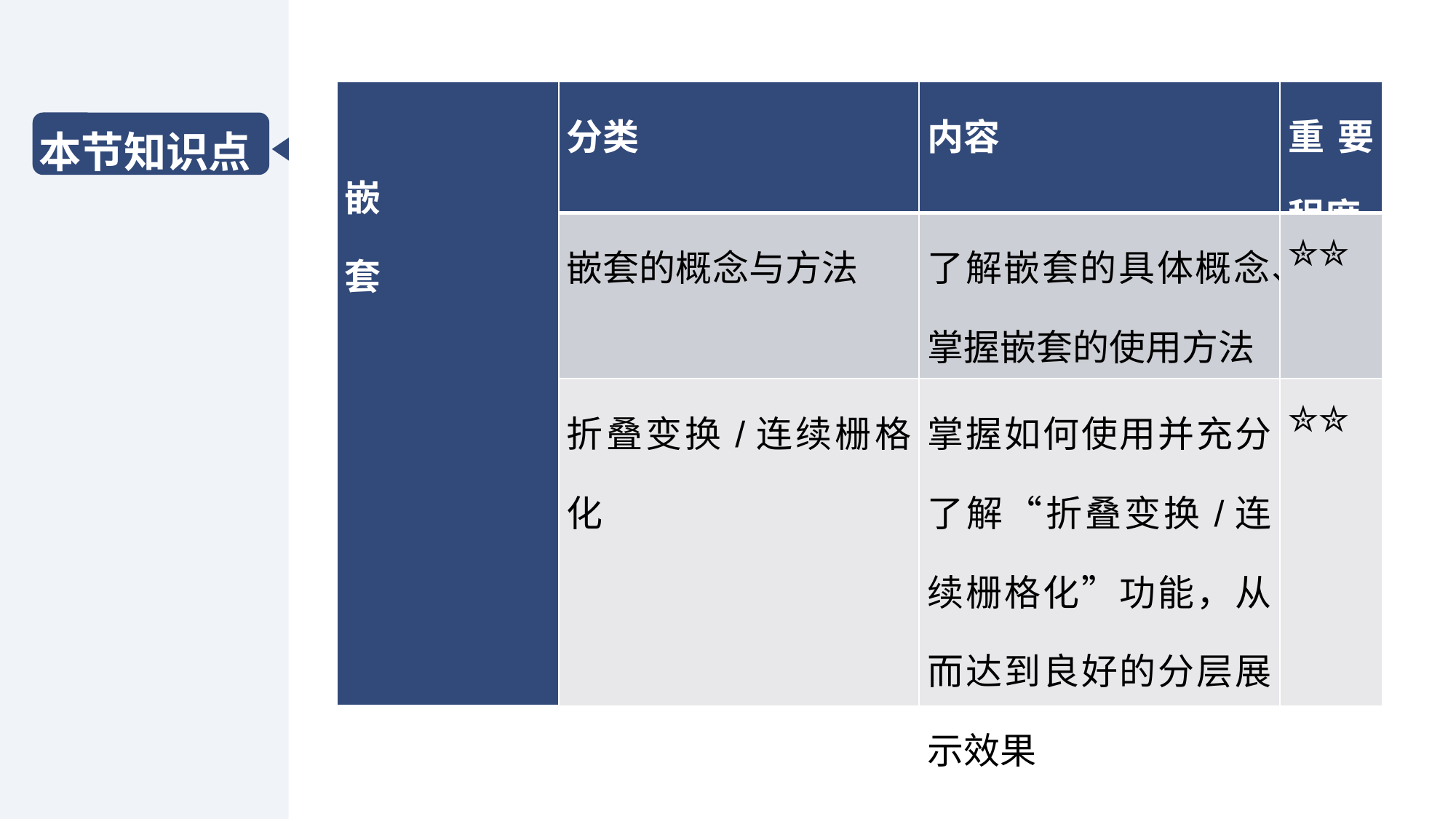

| 嵌 套 | 分类 | 内容 | 重要程度 |
| --- | --- | --- | --- |
|  | 嵌套的概念与方法 | 了解嵌套的具体概念、掌握嵌套的使用方法 | ✮✮ |
|  | 折叠变换/连续栅格化 | 掌握如何使用并充分了解“折叠变换/连续栅格化”功能，从而达到良好的分层展示效果 | ✮✮ |
本节知识点